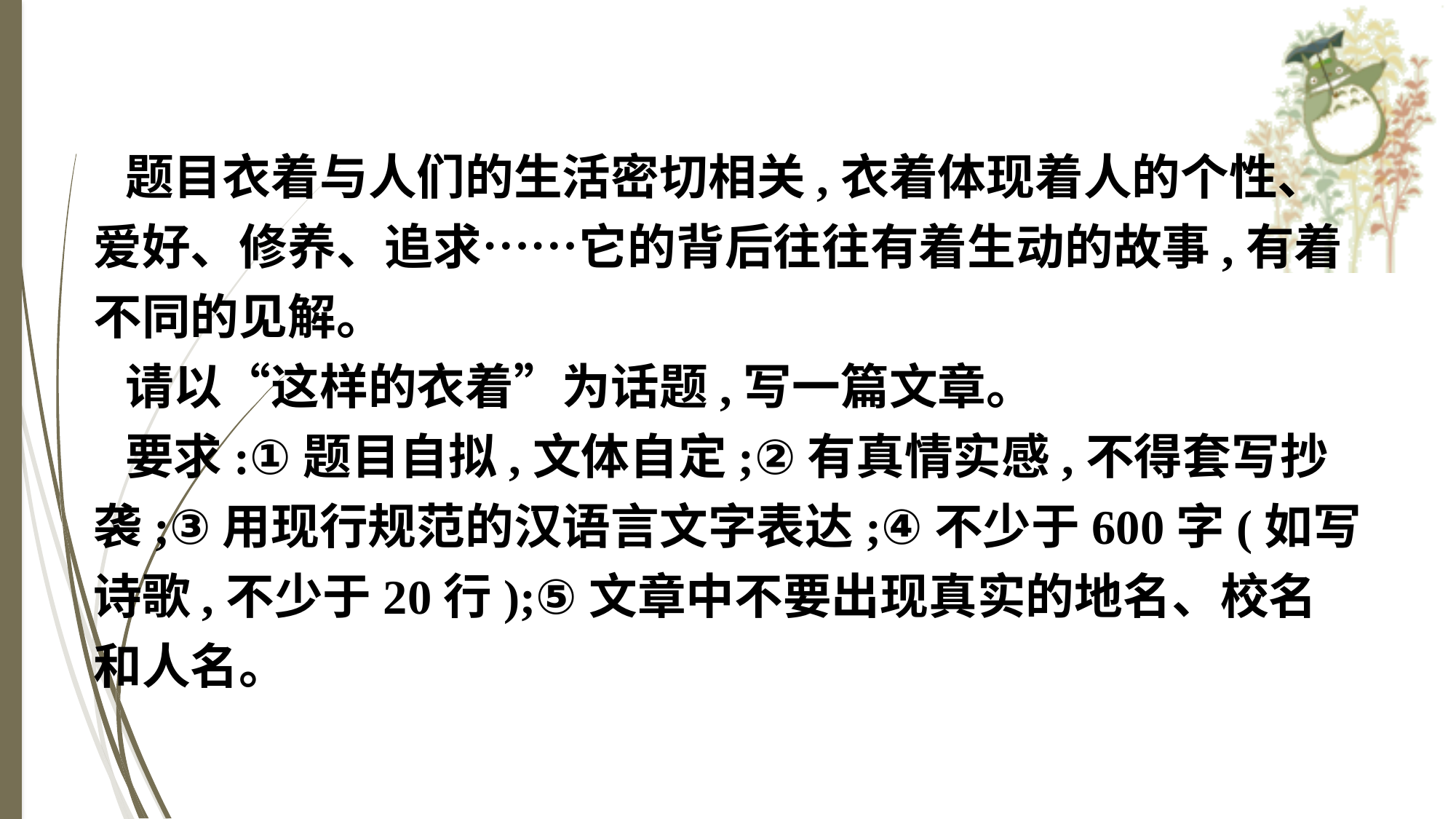

题目衣着与人们的生活密切相关,衣着体现着人的个性、爱好、修养、追求……它的背后往往有着生动的故事,有着不同的见解。
请以“这样的衣着”为话题,写一篇文章。
要求:①题目自拟,文体自定;②有真情实感,不得套写抄袭;③用现行规范的汉语言文字表达;④不少于600字(如写诗歌,不少于20行);⑤文章中不要出现真实的地名、校名和人名。